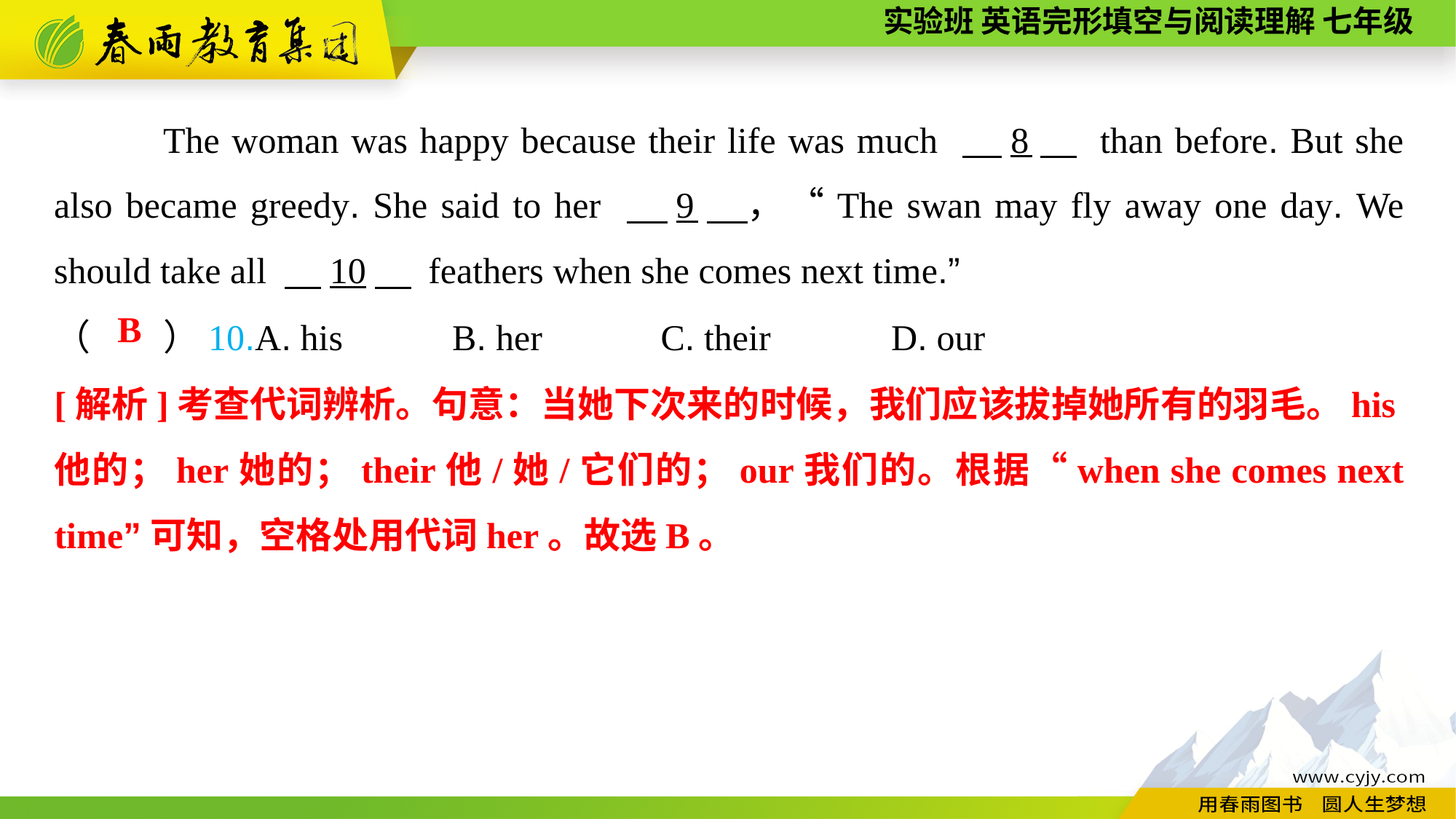

The woman was happy because their life was much 　8　 than before. But she also became greedy. She said to her 　9　，“The swan may fly away one day. We should take all 　10　 feathers when she comes next time.”
（　　）10.A. his            B. her             C. their	        D. our
B
[解析]考查代词辨析。句意：当她下次来的时候，我们应该拔掉她所有的羽毛。his他的；her她的；their他/她/它们的；our我们的。根据“when she comes next time”可知，空格处用代词her。故选B。